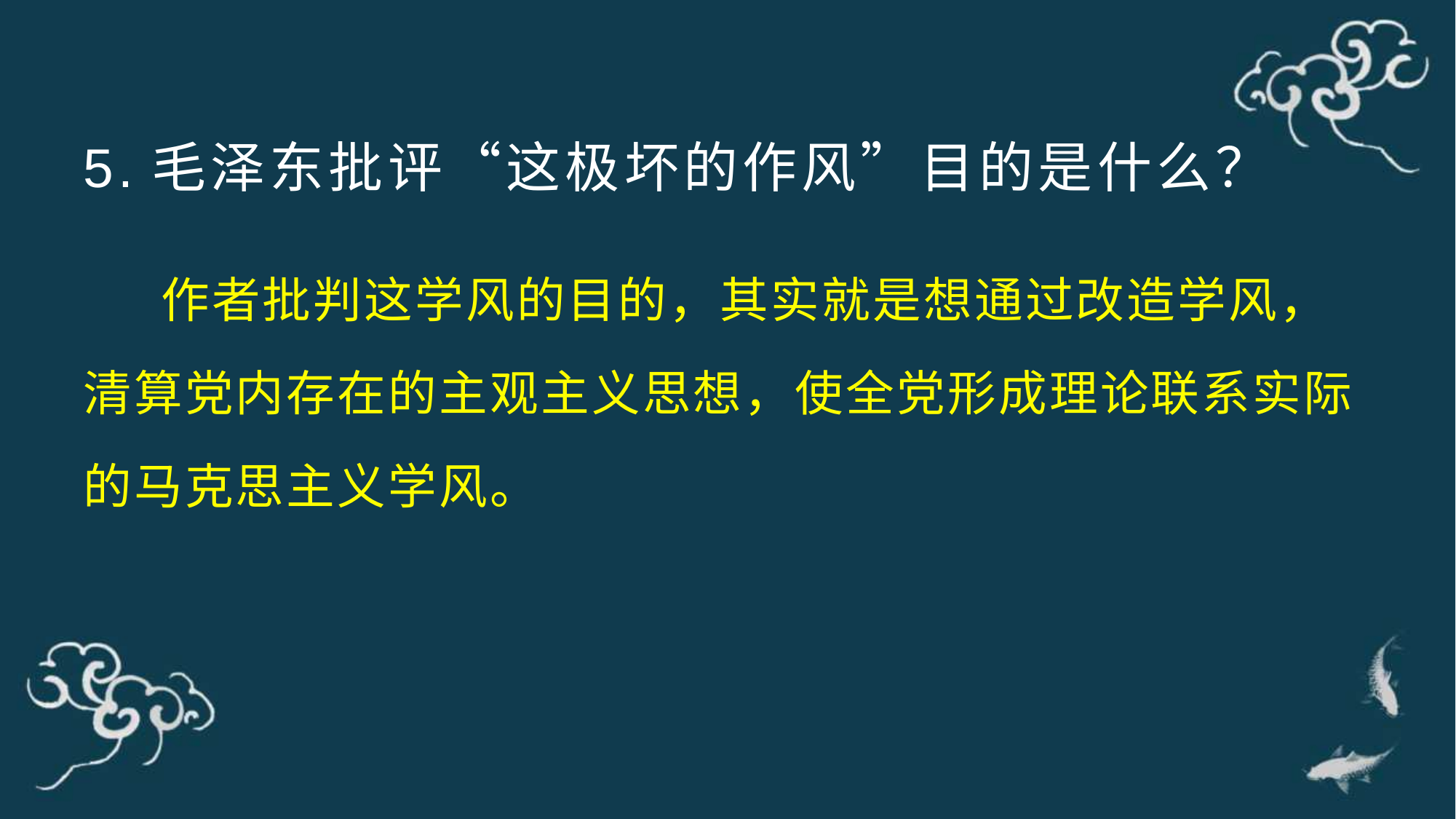

# 5.毛泽东批评“这极坏的作风”目的是什么？
     作者批判这学风的目的，其实就是想通过改造学风，清算党内存在的主观主义思想，使全党形成理论联系实际的马克思主义学风。